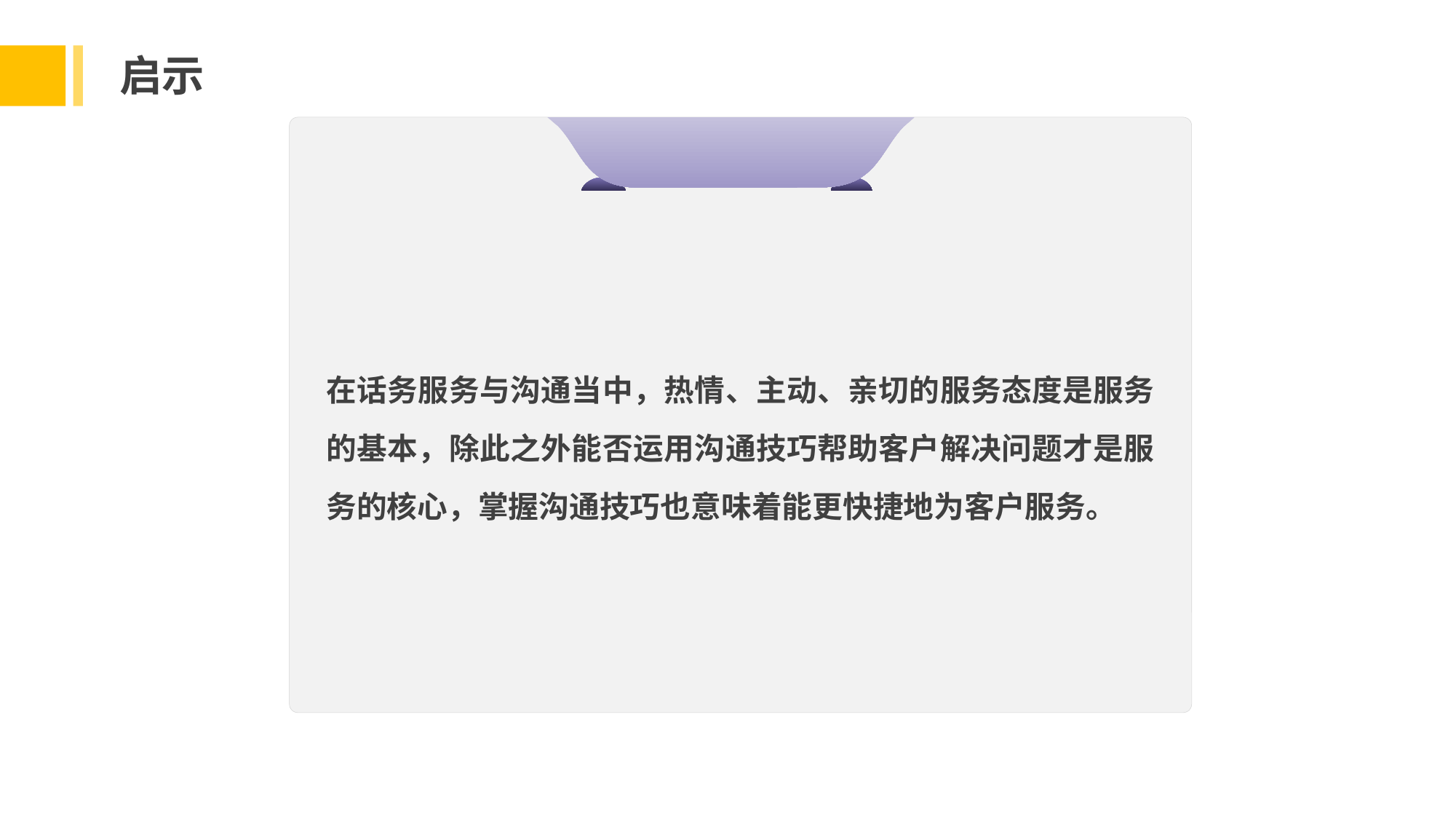

启示

在话务服务与沟通当中，热情、主动、亲切的服务态度是服务的基本，除此之外能否运用沟通技巧帮助客户解决问题才是服务的核心，掌握沟通技巧也意味着能更快捷地为客户服务。